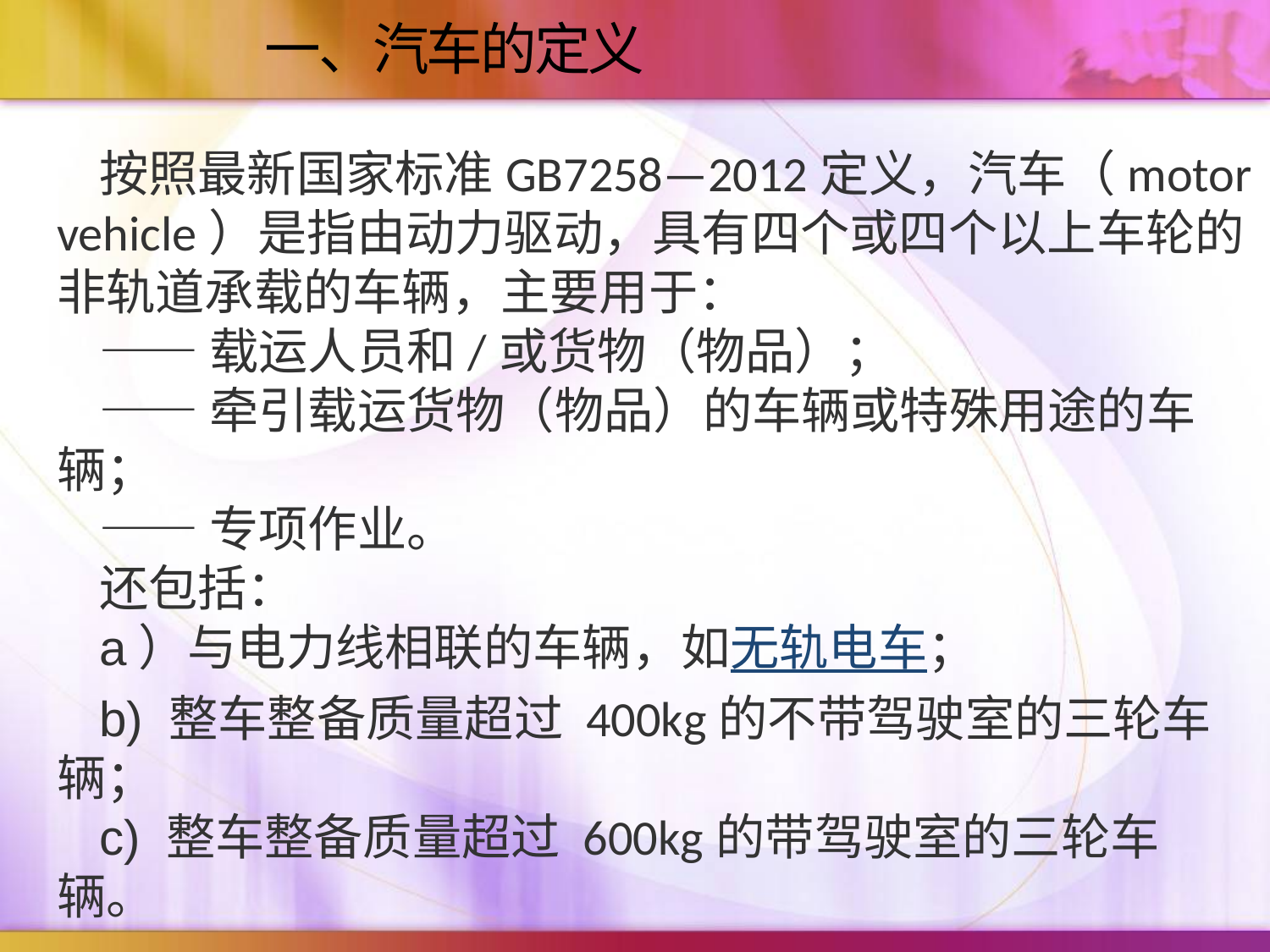

# 一、汽车的定义
按照最新国家标准GB7258—2012定义，汽车（motor vehicle）是指由动力驱动，具有四个或四个以上车轮的非轨道承载的车辆，主要用于：
——载运人员和/或货物（物品）；
——牵引载运货物（物品）的车辆或特殊用途的车辆；
——专项作业。
还包括：
a）与电力线相联的车辆，如无轨电车；
b) 整车整备质量超过 400kg的不带驾驶室的三轮车辆；
c) 整车整备质量超过 600kg的带驾驶室的三轮车辆。